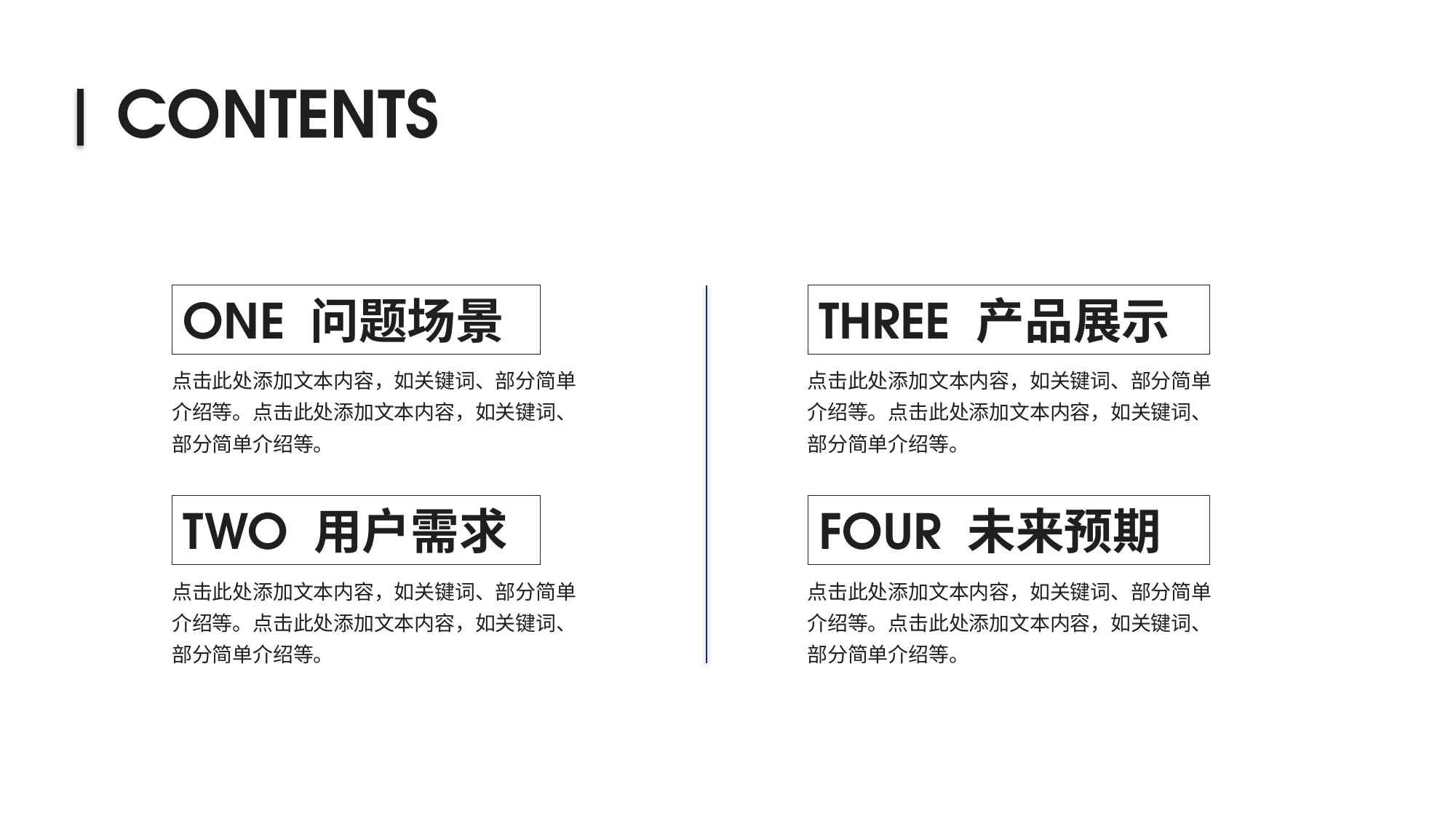

CONTENTS
ONE 问题场景
THREE 产品展示
点击此处添加文本内容，如关键词、部分简单介绍等。点击此处添加文本内容，如关键词、部分简单介绍等。
点击此处添加文本内容，如关键词、部分简单介绍等。点击此处添加文本内容，如关键词、部分简单介绍等。
TWO 用户需求
FOUR 未来预期
点击此处添加文本内容，如关键词、部分简单介绍等。点击此处添加文本内容，如关键词、部分简单介绍等。
点击此处添加文本内容，如关键词、部分简单介绍等。点击此处添加文本内容，如关键词、部分简单介绍等。